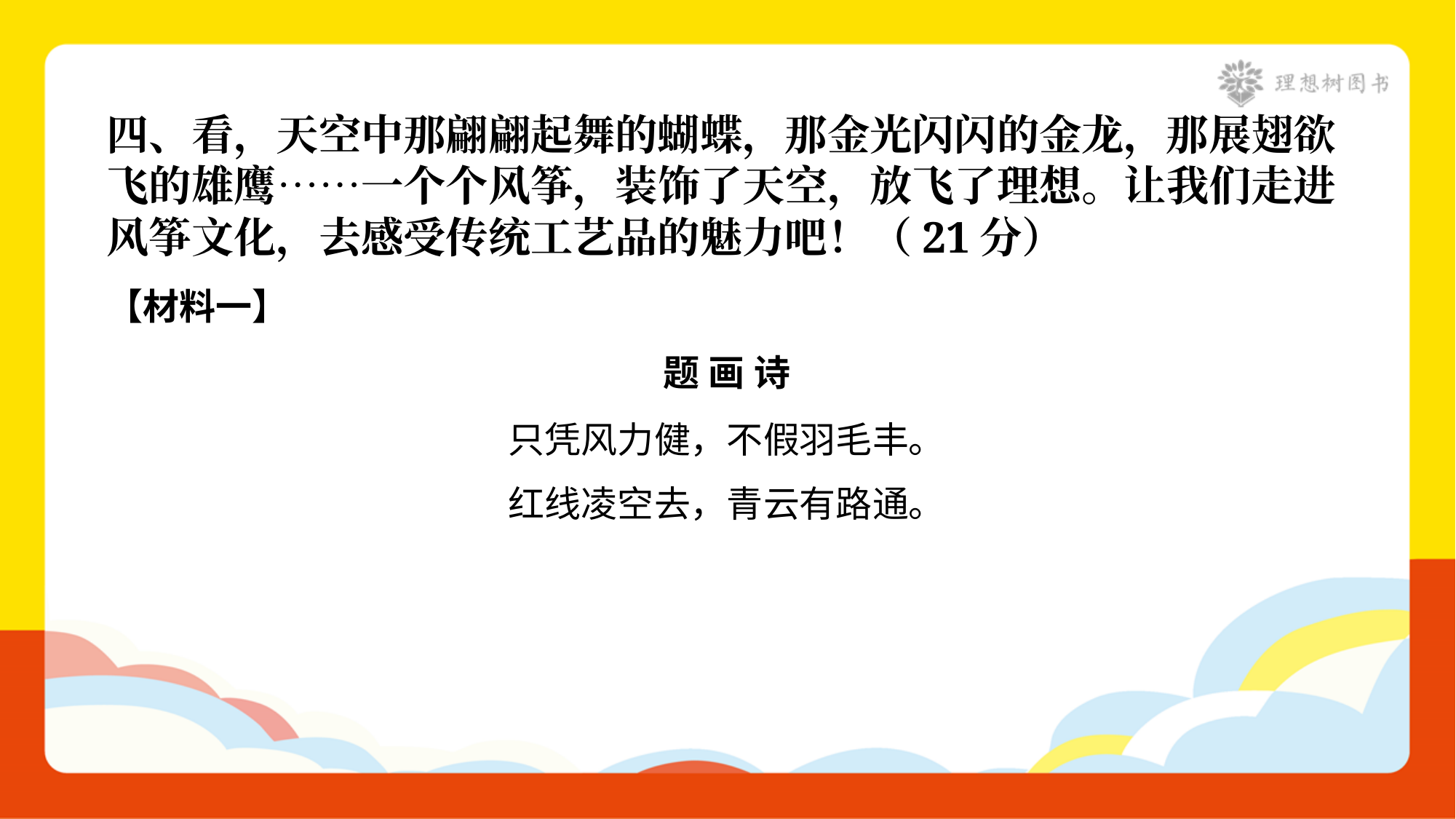

四、看，天空中那翩翩起舞的蝴蝶，那金光闪闪的金龙，那展翅欲
飞的雄鹰……一个个风筝，装饰了天空，放飞了理想。让我们走进
风筝文化，去感受传统工艺品的魅力吧！（21分）
【材料一】
题 画 诗
只凭风力健，不假羽毛丰。
红线凌空去，青云有路通。